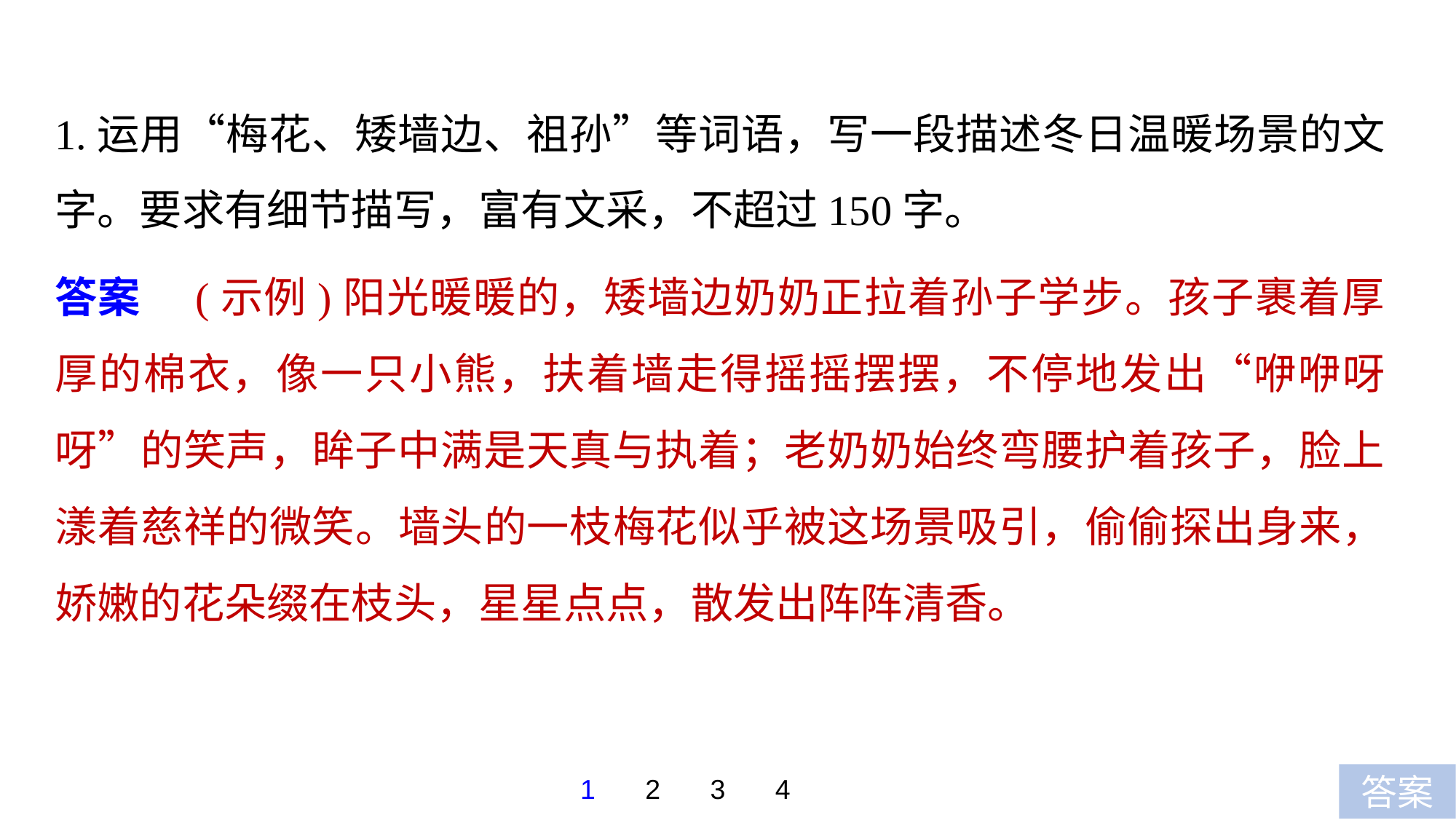

1.运用“梅花、矮墙边、祖孙”等词语，写一段描述冬日温暖场景的文字。要求有细节描写，富有文采，不超过150字。
答案　(示例)阳光暖暖的，矮墙边奶奶正拉着孙子学步。孩子裹着厚厚的棉衣，像一只小熊，扶着墙走得摇摇摆摆，不停地发出“咿咿呀呀”的笑声，眸子中满是天真与执着；老奶奶始终弯腰护着孩子，脸上漾着慈祥的微笑。墙头的一枝梅花似乎被这场景吸引，偷偷探出身来，娇嫩的花朵缀在枝头，星星点点，散发出阵阵清香。
1
2
3
4
答案